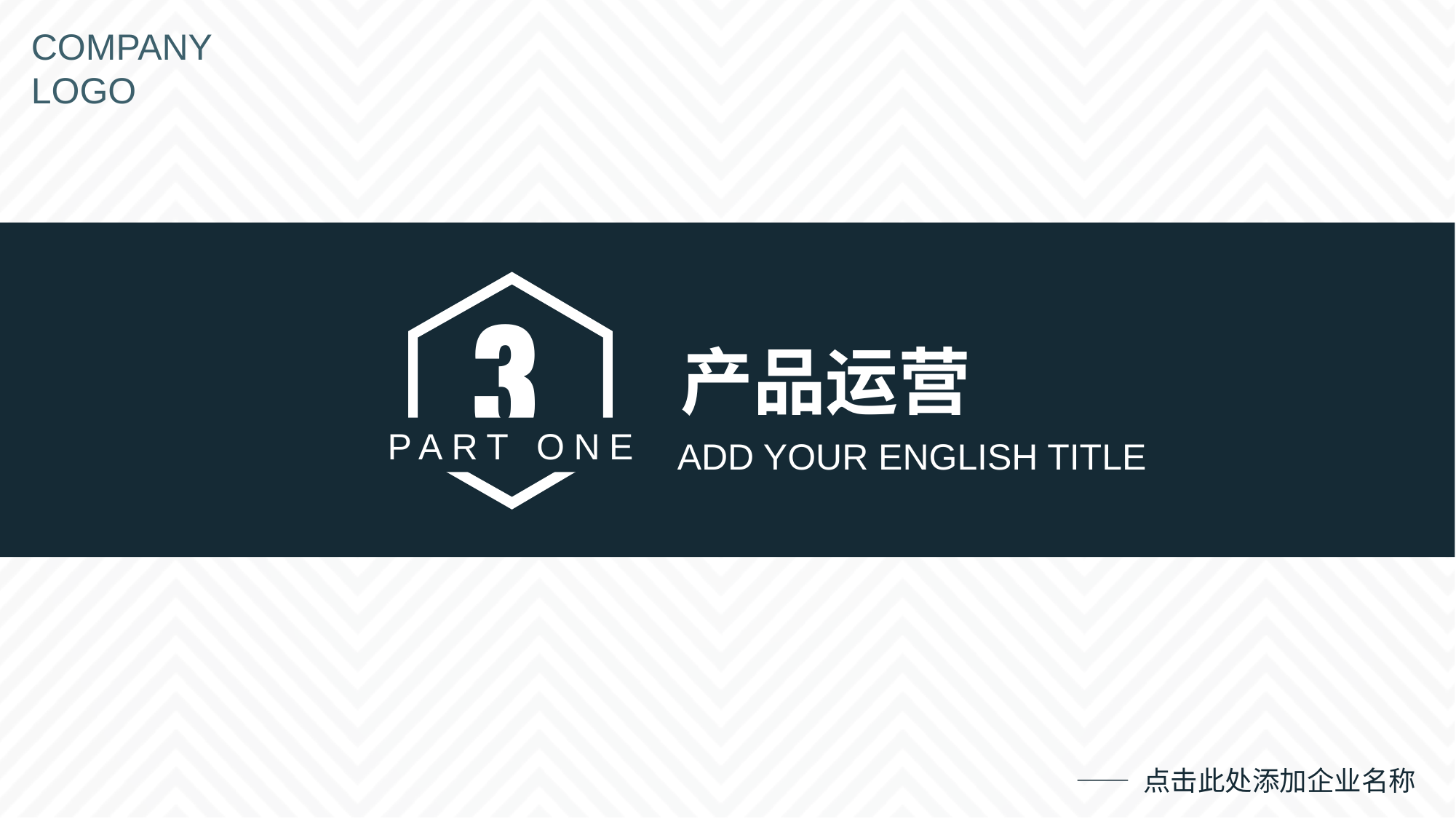

COMPANY
LOGO

3
产品运营
PART ONE
ADD YOUR ENGLISH TITLE
—— 点击此处添加企业名称